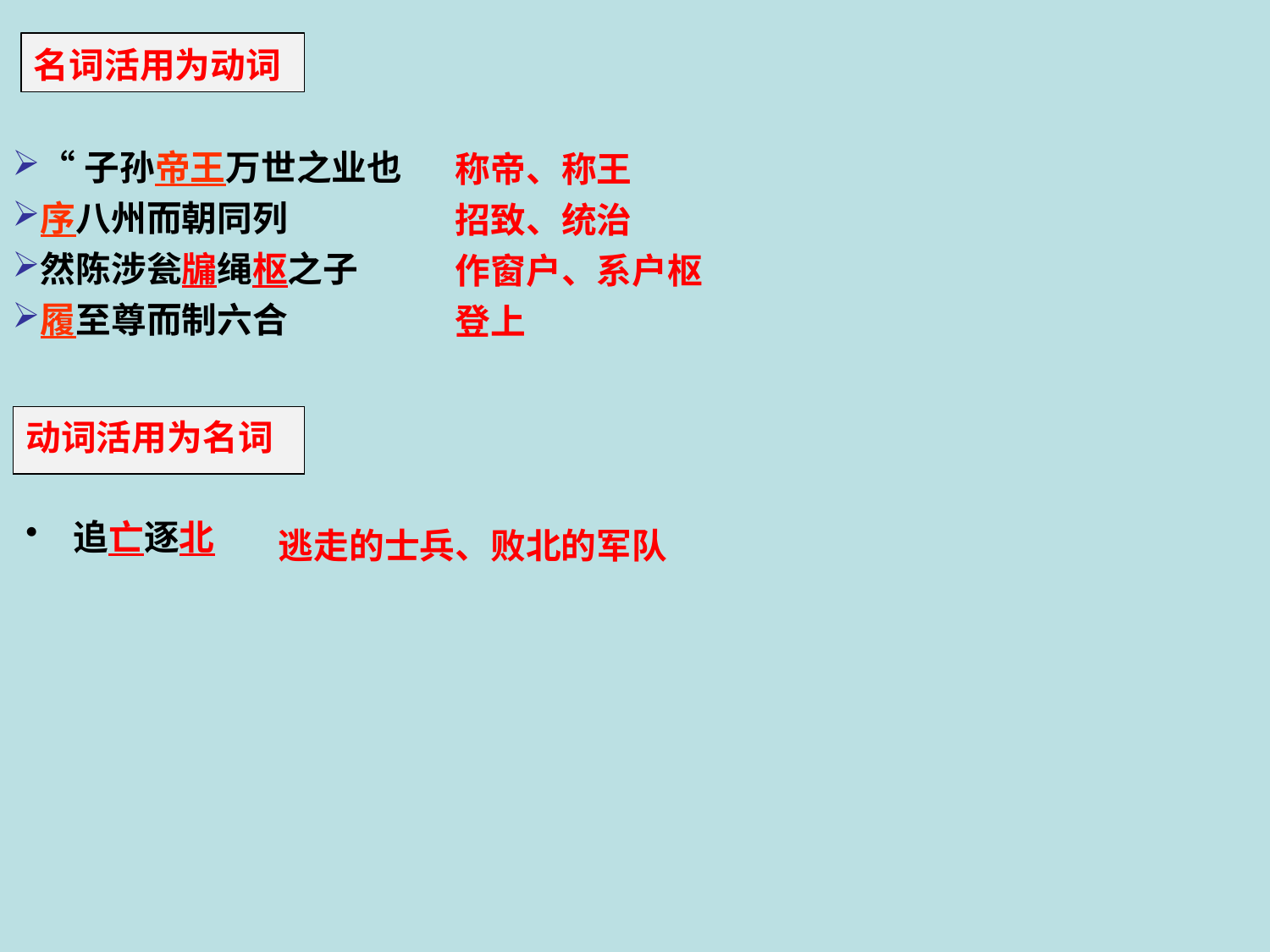

# 名词活用为动词
“子孙帝王万世之业也
序八州而朝同列
然陈涉瓮牖绳枢之子
履至尊而制六合
称帝、称王
招致、统治
作窗户、系户枢
登上
动词活用为名词
追亡逐北
逃走的士兵、败北的军队